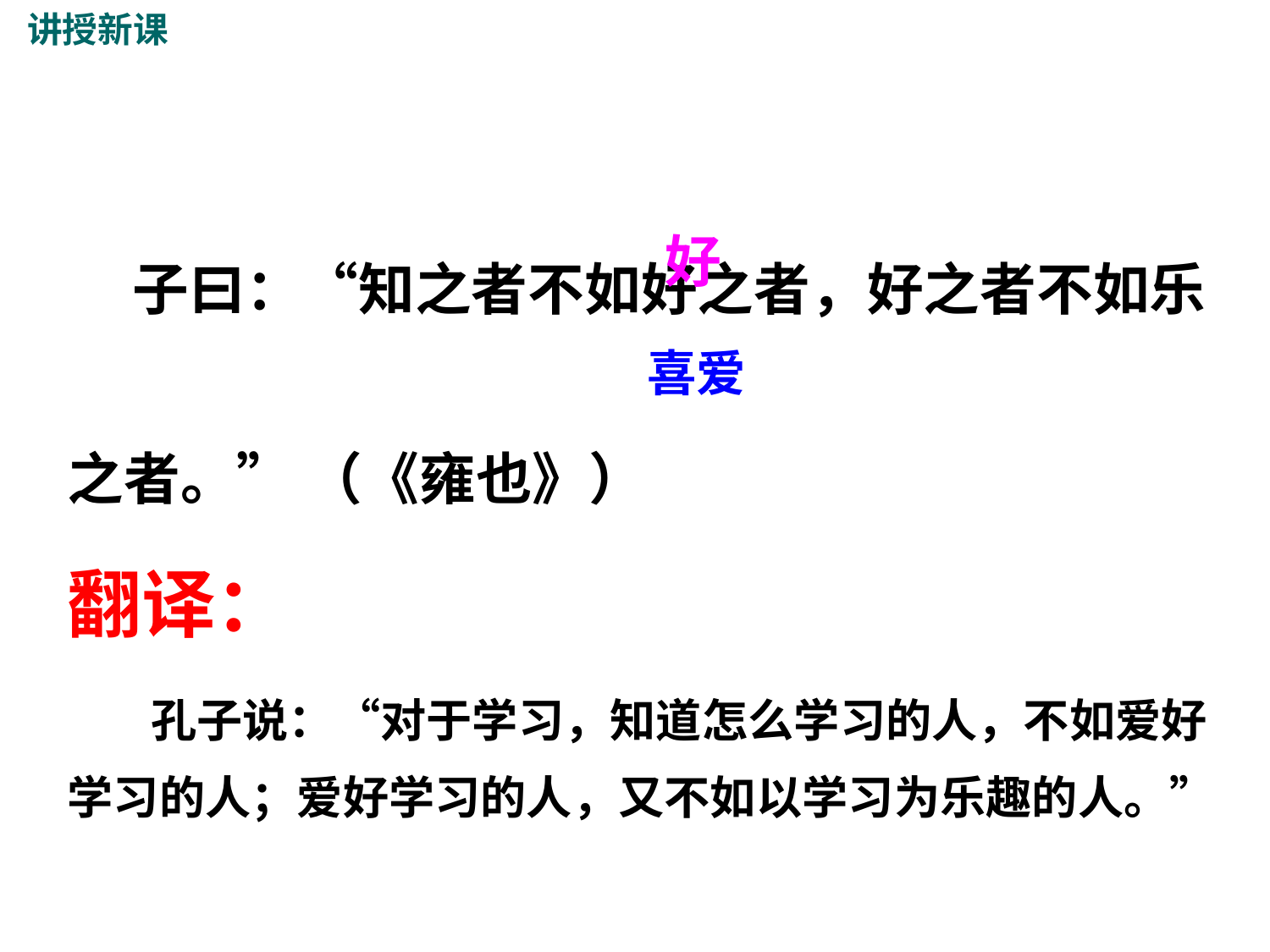

讲授新课
    子曰：“知之者不如好之者，好之者不如乐之者。” （《雍也》）
好
喜爱
翻译：
       孔子说：“对于学习，知道怎么学习的人，不如爱好学习的人；爱好学习的人，又不如以学习为乐趣的人。”